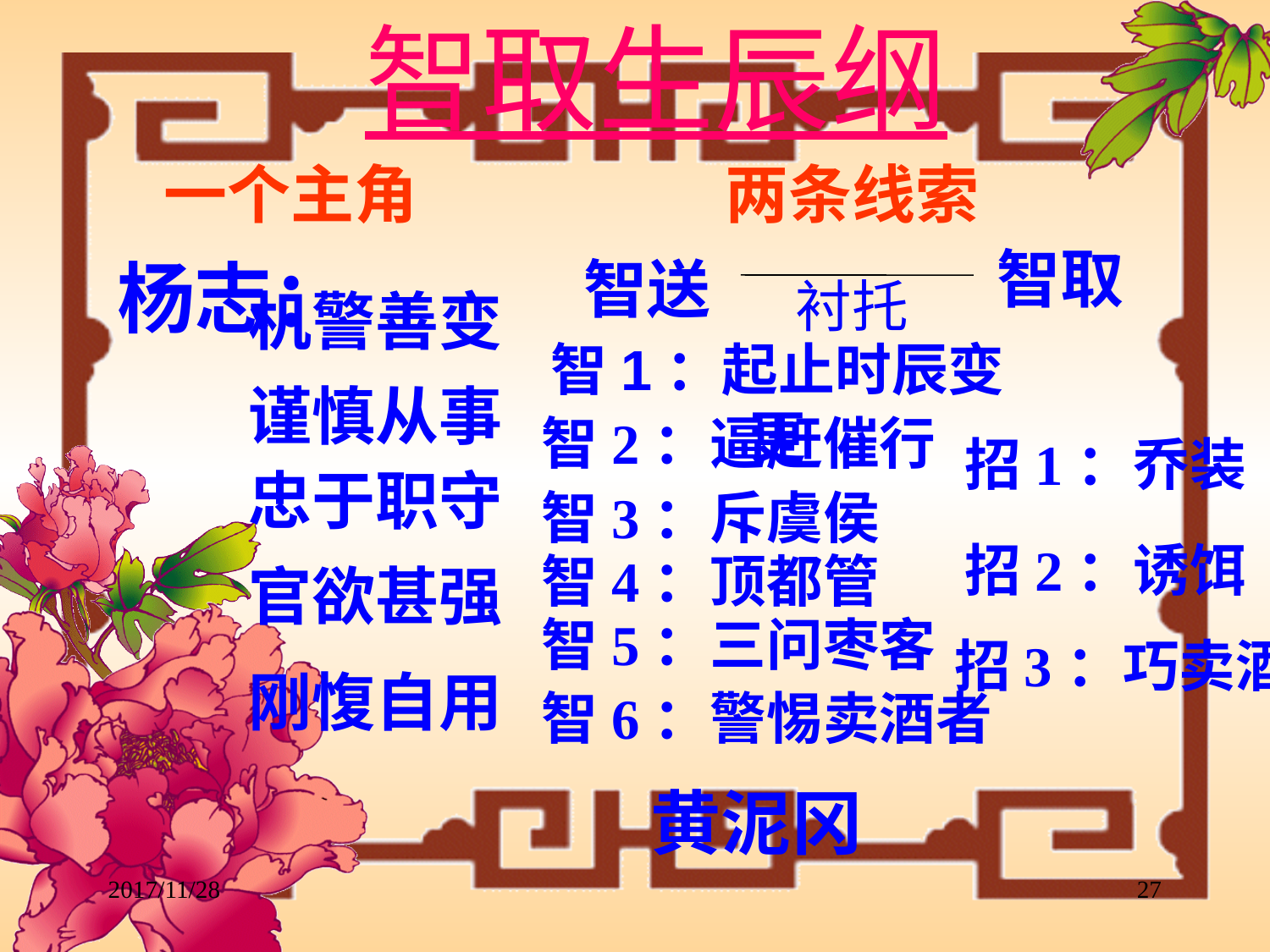

智取生辰纲
一个主角
两条线索
智取
 杨志：
智送
衬托
机警善变

智1：起止时辰变更
谨慎从事
智2：逼赶催行
招1：乔装
忠于职守
智3：斥虞侯
招2：诱饵
智4：顶都管
官欲甚强
智5：三问枣客
招3：巧卖酒
刚愎自用
智6：警惕卖酒者
黄泥冈
2017/11/28
27